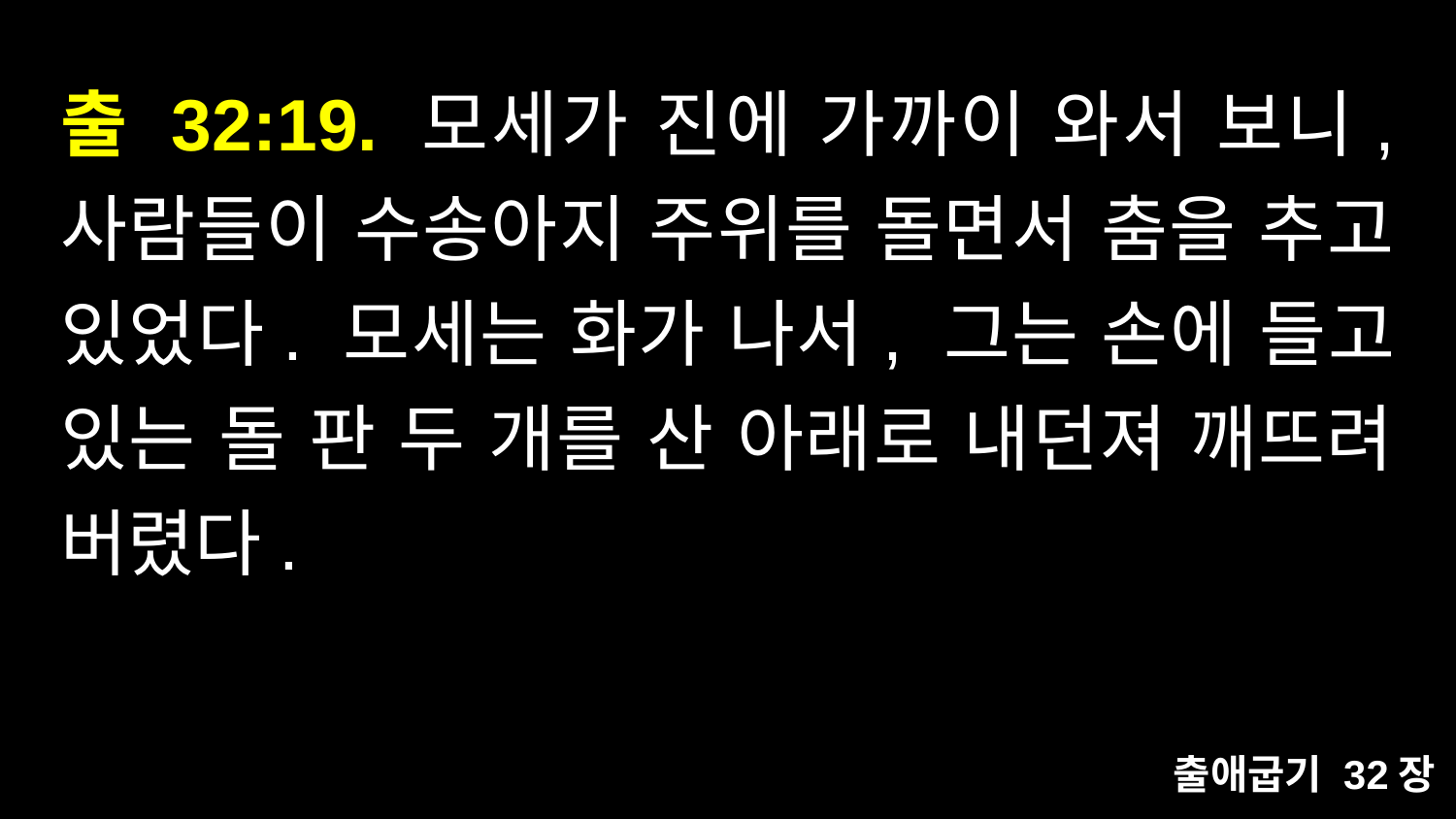

# 출 32:19. 모세가 진에 가까이 와서 보니, 사람들이 수송아지 주위를 돌면서 춤을 추고 있었다. 모세는 화가 나서, 그는 손에 들고 있는 돌 판 두 개를 산 아래로 내던져 깨뜨려 버렸다.
출애굽기 32장